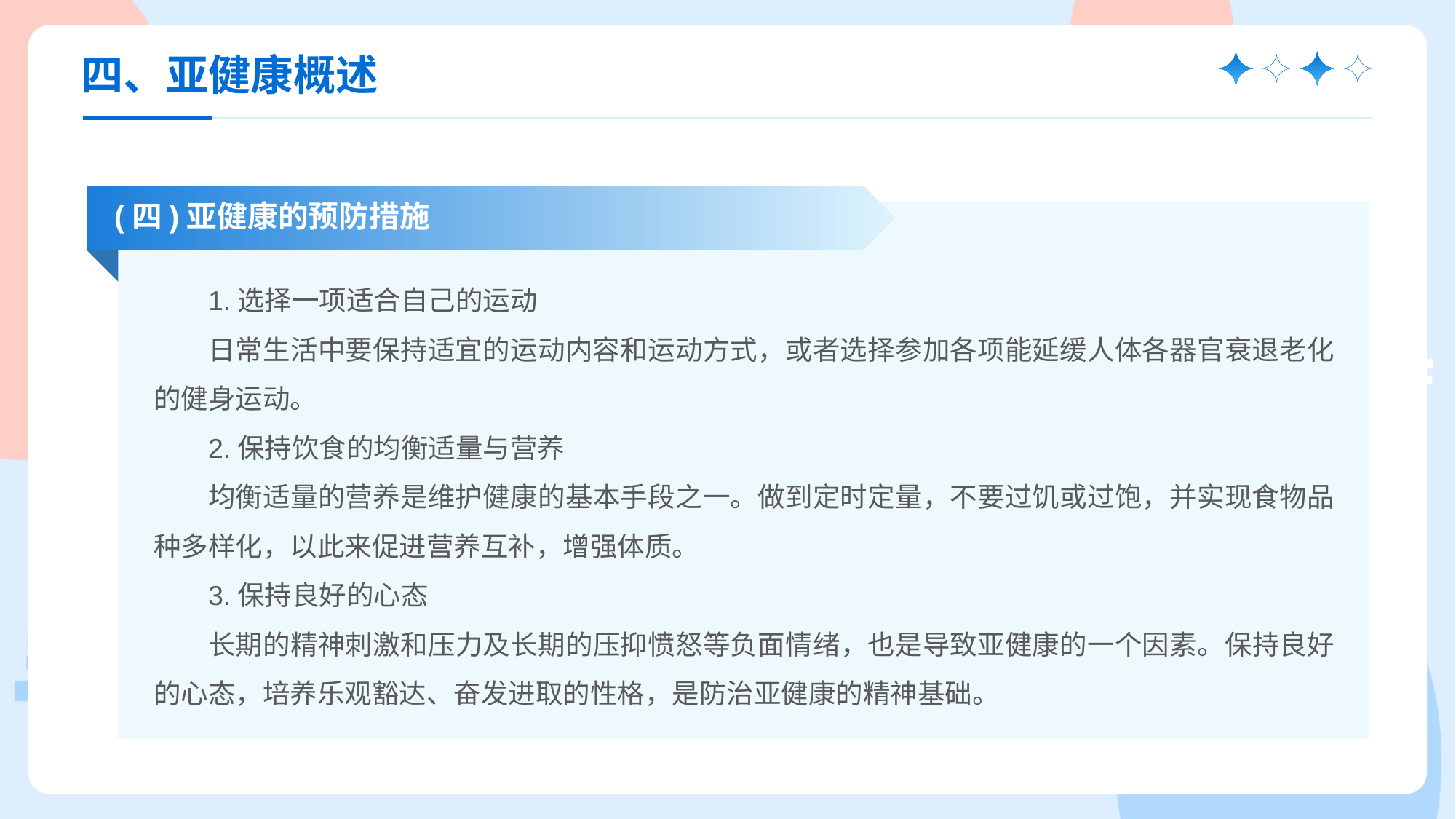

四、亚健康概述
(四)亚健康的预防措施

1.选择一项适合自己的运动
日常生活中要保持适宜的运动内容和运动方式，或者选择参加各项能延缓人体各器官衰退老化的健身运动。
2.保持饮食的均衡适量与营养
均衡适量的营养是维护健康的基本手段之一。做到定时定量，不要过饥或过饱，并实现食物品种多样化，以此来促进营养互补，增强体质。
3.保持良好的心态
长期的精神刺激和压力及长期的压抑愤怒等负面情绪，也是导致亚健康的一个因素。保持良好的心态，培养乐观豁达、奋发进取的性格，是防治亚健康的精神基础。